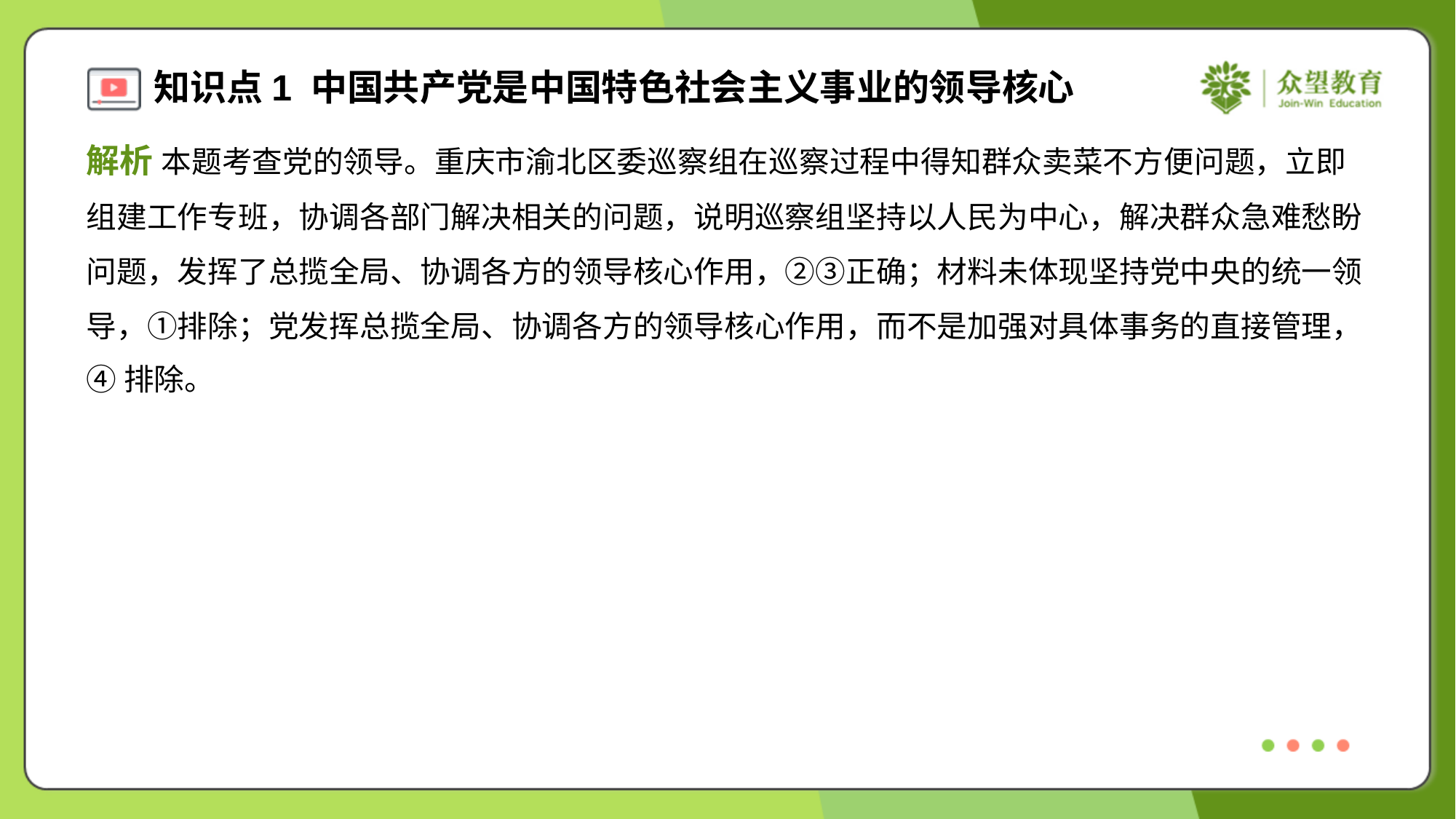

解析 本题考查党的领导。重庆市渝北区委巡察组在巡察过程中得知群众卖菜不方便问题，立即
组建工作专班，协调各部门解决相关的问题，说明巡察组坚持以人民为中心，解决群众急难愁盼
问题，发挥了总揽全局、协调各方的领导核心作用，②③正确；材料未体现坚持党中央的统一领
导，①排除；党发挥总揽全局、协调各方的领导核心作用，而不是加强对具体事务的直接管理，
④排除。